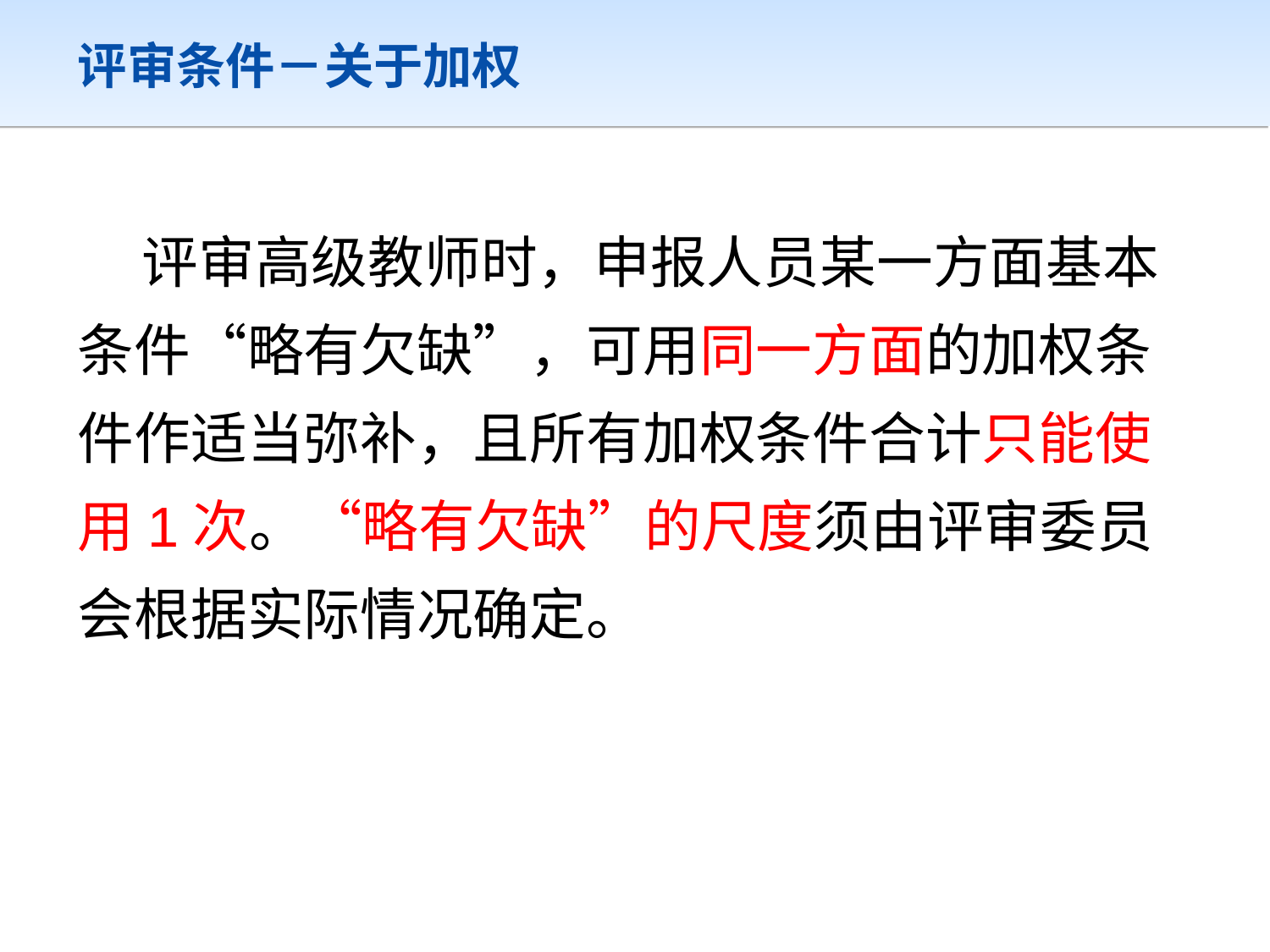

# 评审条件－关于加权
    评审高级教师时，申报人员某一方面基本条件“略有欠缺”，可用同一方面的加权条件作适当弥补，且所有加权条件合计只能使用1次。“略有欠缺”的尺度须由评审委员会根据实际情况确定。